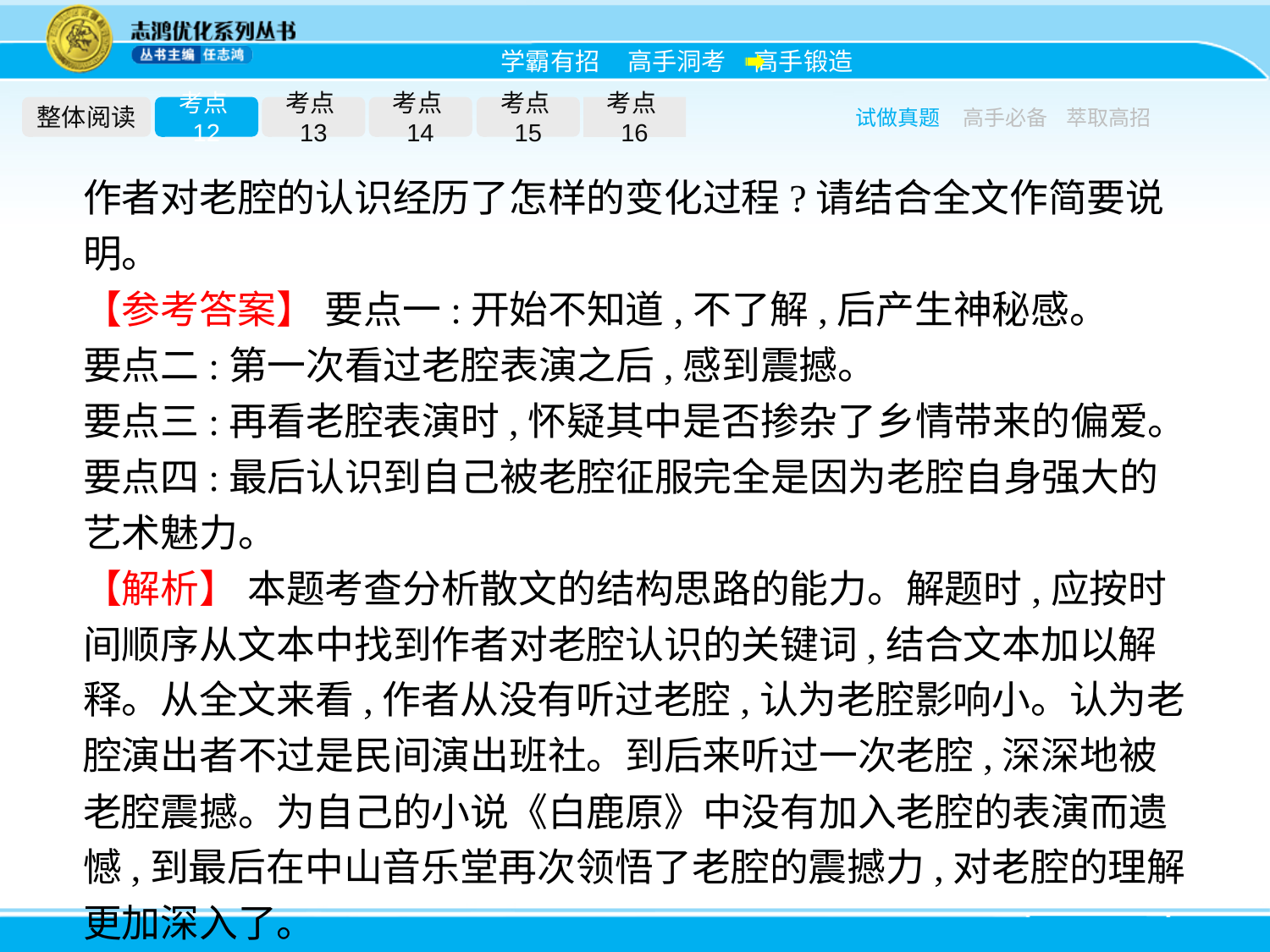

整体阅读
考点12
考点13
考点14
考点15
考点16
试做真题
高手必备
萃取高招
作者对老腔的认识经历了怎样的变化过程?请结合全文作简要说明。
【参考答案】 要点一:开始不知道,不了解,后产生神秘感。
要点二:第一次看过老腔表演之后,感到震撼。
要点三:再看老腔表演时,怀疑其中是否掺杂了乡情带来的偏爱。
要点四:最后认识到自己被老腔征服完全是因为老腔自身强大的艺术魅力。
【解析】 本题考查分析散文的结构思路的能力。解题时,应按时间顺序从文本中找到作者对老腔认识的关键词,结合文本加以解释。从全文来看,作者从没有听过老腔,认为老腔影响小。认为老腔演出者不过是民间演出班社。到后来听过一次老腔,深深地被老腔震撼。为自己的小说《白鹿原》中没有加入老腔的表演而遗憾,到最后在中山音乐堂再次领悟了老腔的震撼力,对老腔的理解更加深入了。